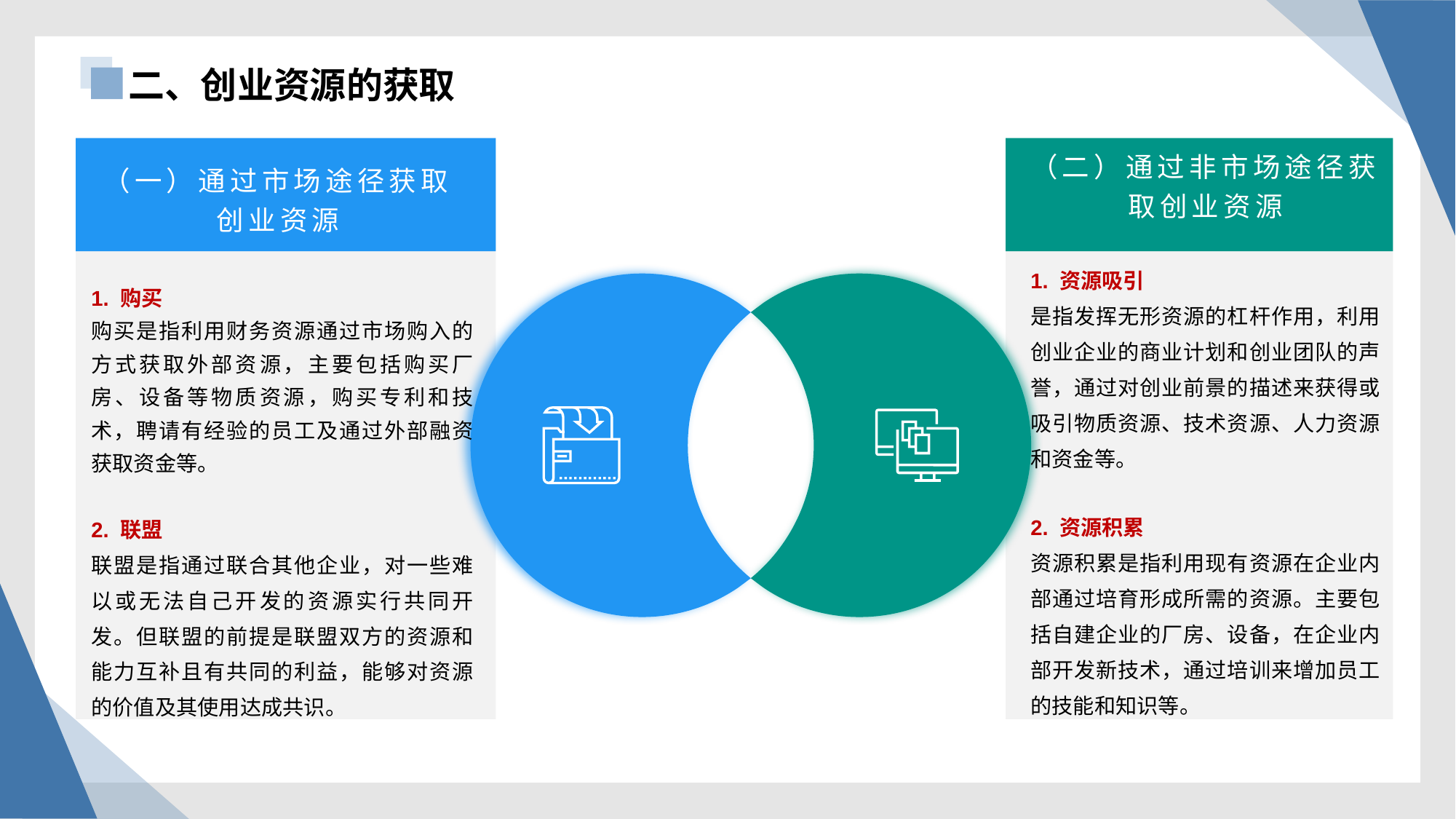

二、创业资源的获取

（二）通过非市场途径获取创业资源
（一）通过市场途径获取创业资源

1. 资源吸引
是指发挥无形资源的杠杆作用，利用创业企业的商业计划和创业团队的声誉，通过对创业前景的描述来获得或吸引物质资源、技术资源、人力资源和资金等。

2. 资源积累
资源积累是指利用现有资源在企业内部通过培育形成所需的资源。主要包括自建企业的厂房、设备，在企业内部开发新技术，通过培训来增加员工的技能和知识等。
1. 购买
购买是指利用财务资源通过市场购入的方式获取外部资源，主要包括购买厂房、设备等物质资源，购买专利和技术，聘请有经验的员工及通过外部融资获取资金等。

2. 联盟
联盟是指通过联合其他企业，对一些难以或无法自己开发的资源实行共同开发。但联盟的前提是联盟双方的资源和能力互补且有共同的利益，能够对资源的价值及其使用达成共识。